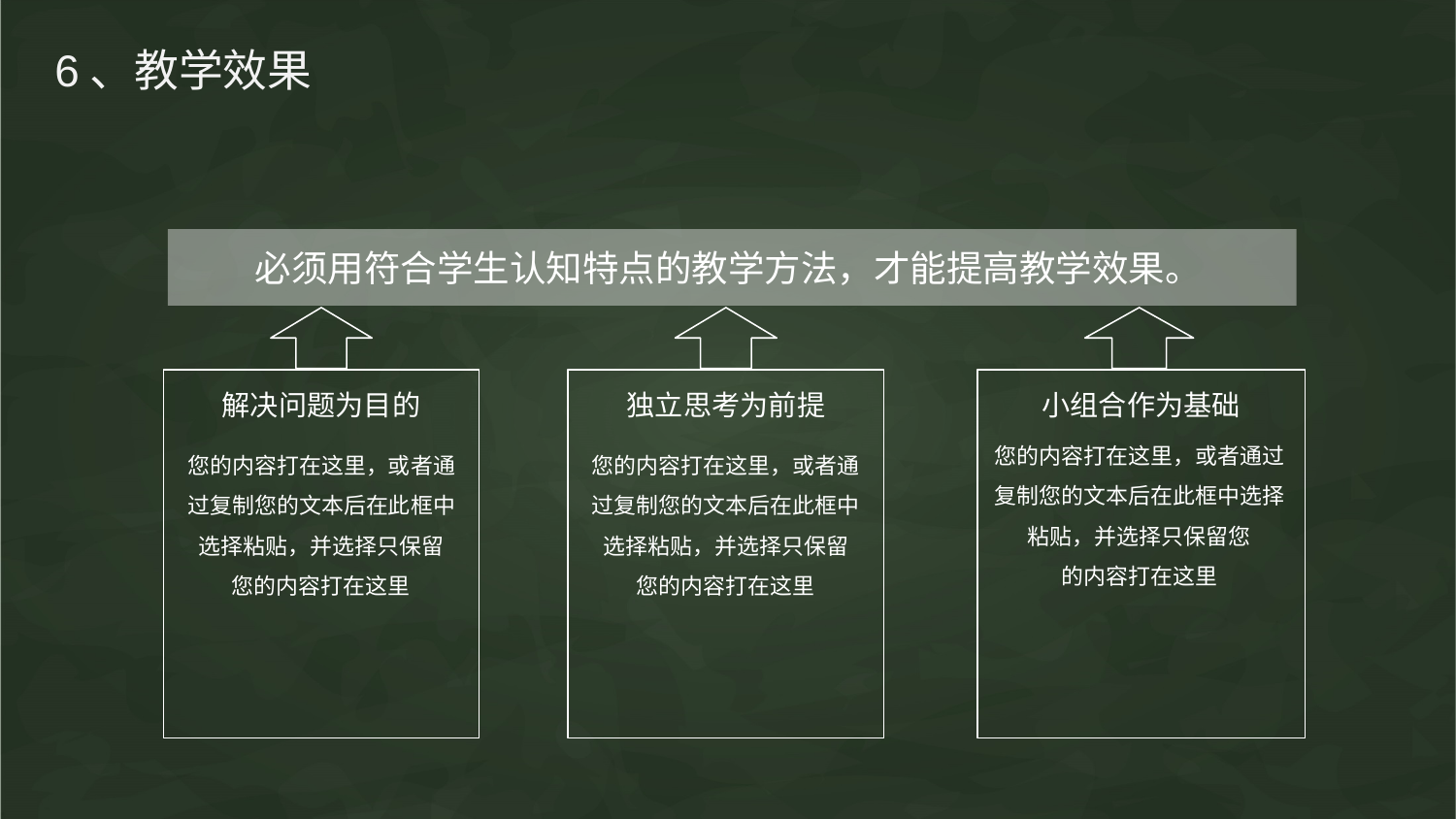

6、教学效果
必须用符合学生认知特点的教学方法，才能提高教学效果。

解决问题为目的
您的内容打在这里，或者通过复制您的文本后在此框中选择粘贴，并选择只保留
您的内容打在这里

独立思考为前提
您的内容打在这里，或者通过复制您的文本后在此框中选择粘贴，并选择只保留
您的内容打在这里

小组合作为基础
您的内容打在这里，或者通过复制您的文本后在此框中选择粘贴，并选择只保留您
的内容打在这里